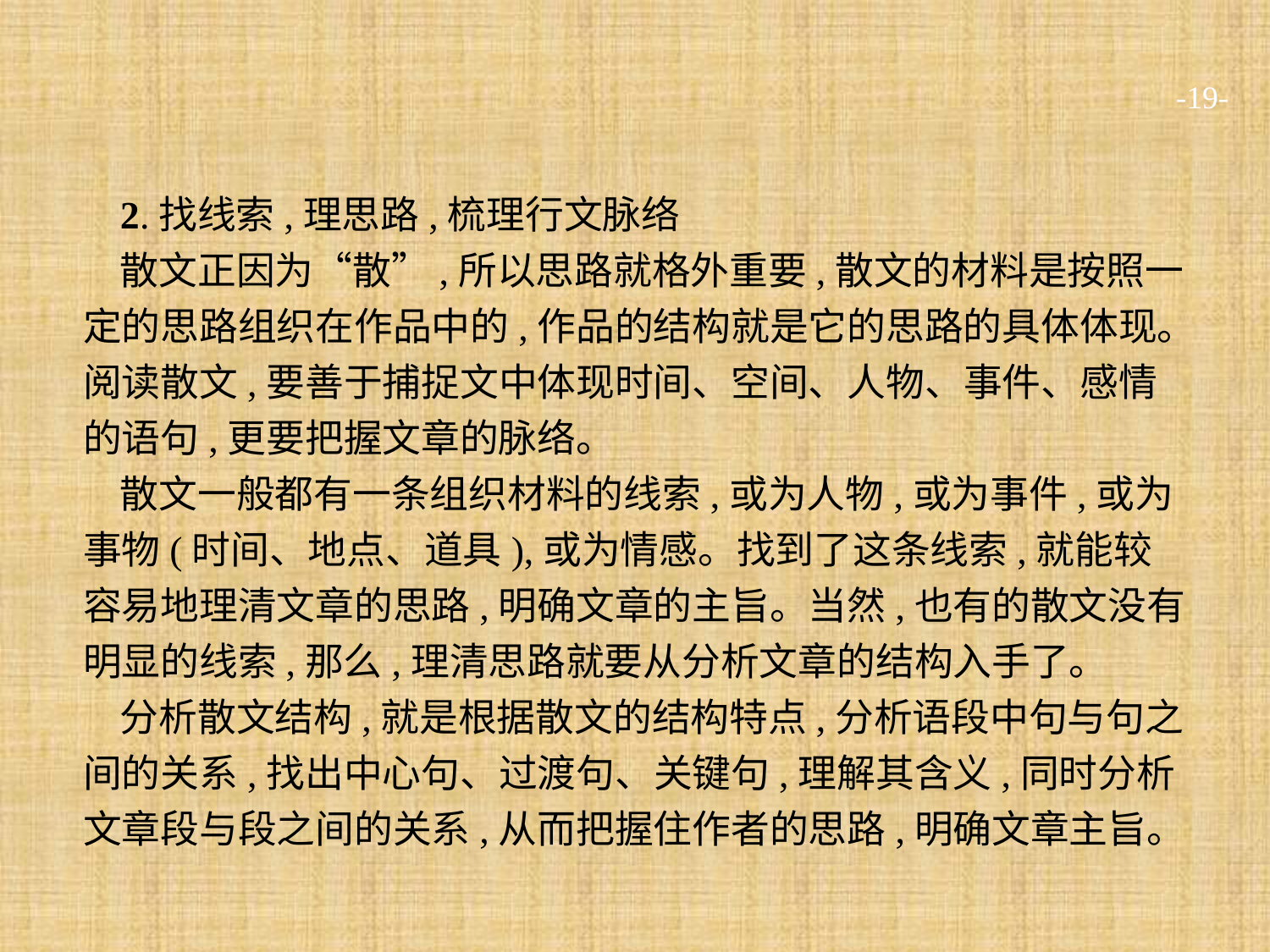

-19-
2.找线索,理思路,梳理行文脉络
散文正因为“散”,所以思路就格外重要,散文的材料是按照一定的思路组织在作品中的,作品的结构就是它的思路的具体体现。阅读散文,要善于捕捉文中体现时间、空间、人物、事件、感情的语句,更要把握文章的脉络。
散文一般都有一条组织材料的线索,或为人物,或为事件,或为事物(时间、地点、道具),或为情感。找到了这条线索,就能较容易地理清文章的思路,明确文章的主旨。当然,也有的散文没有明显的线索,那么,理清思路就要从分析文章的结构入手了。
分析散文结构,就是根据散文的结构特点,分析语段中句与句之间的关系,找出中心句、过渡句、关键句,理解其含义,同时分析文章段与段之间的关系,从而把握住作者的思路,明确文章主旨。